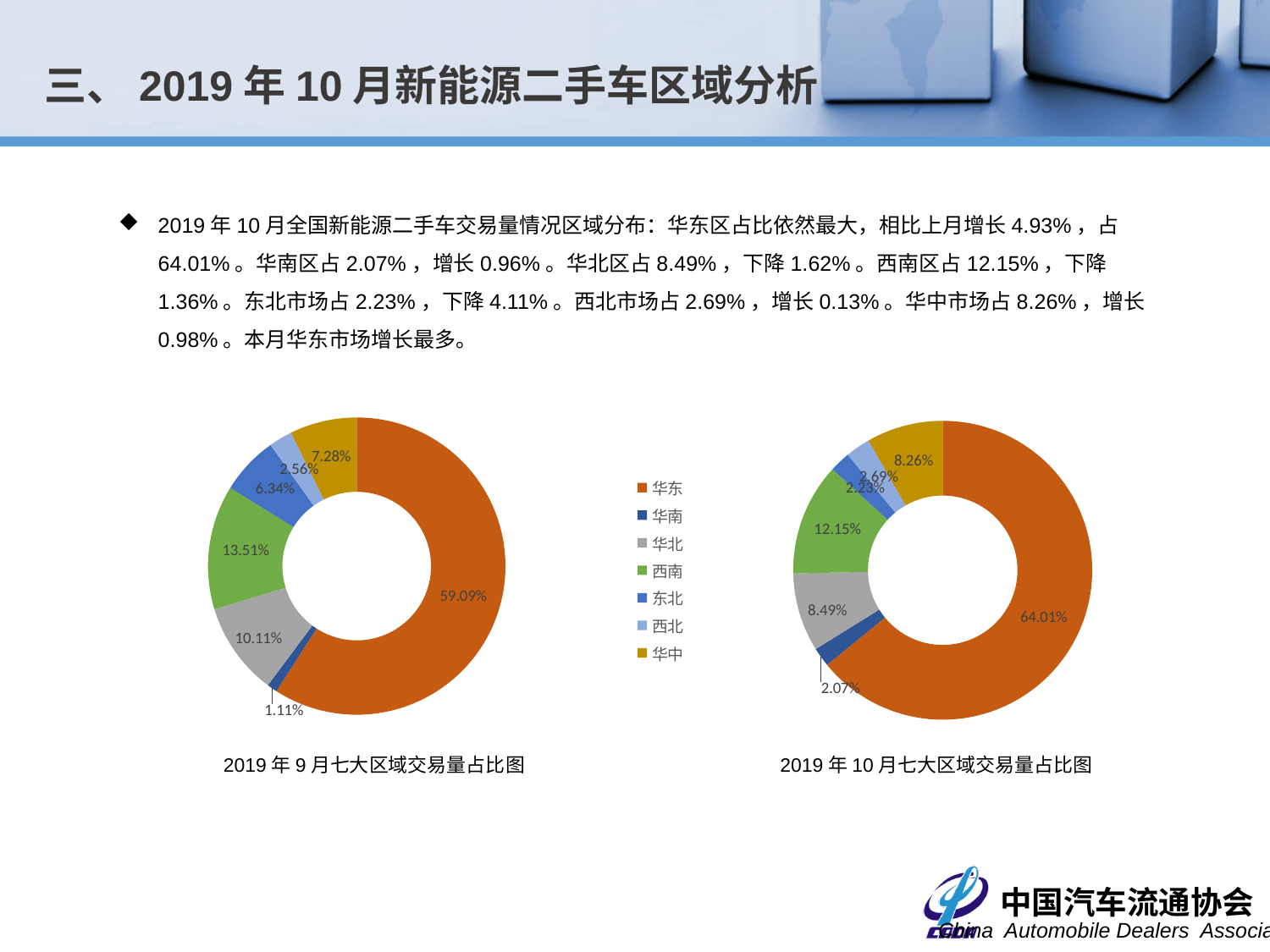

三、2019年10月新能源二手车区域分析
2019年10月全国新能源二手车交易量情况区域分布：华东区占比依然最大，相比上月增长4.93%，占64.01%。华南区占2.07%，增长0.96%。华北区占8.49%，下降1.62%。西南区占12.15%，下降1.36%。东北市场占2.23%，下降4.11%。西北市场占2.69%，增长0.13%。华中市场占8.26%，增长0.98%。本月华东市场增长最多。

### Chart

| Category |  |
|---|---|
| 华东 | 0.5908647276986141 |
| 华南 | 0.0111262931875854 |
| 华北 | 0.10111262931875856 |
| 西南 | 0.1350771032598087 |
| 东北 | 0.06343939098184657 |
| 西北 | 0.02557095451883662 |
| 华中 | 0.07280890103455007 |

### Chart

| Category |  |
|---|---|
| 华东 | 0.640134307722694 |
| 华南 | 0.020738692474817303 |
| 华北 | 0.08492988346829944 |
| 西南 | 0.12146948449535849 |
| 东北 | 0.02231878333004148 |
| 西北 | 0.026861544538810983 |
| 华中 | 0.08255974718546316 |
2019年9月七大区域交易量占比图
2019年10月七大区域交易量占比图